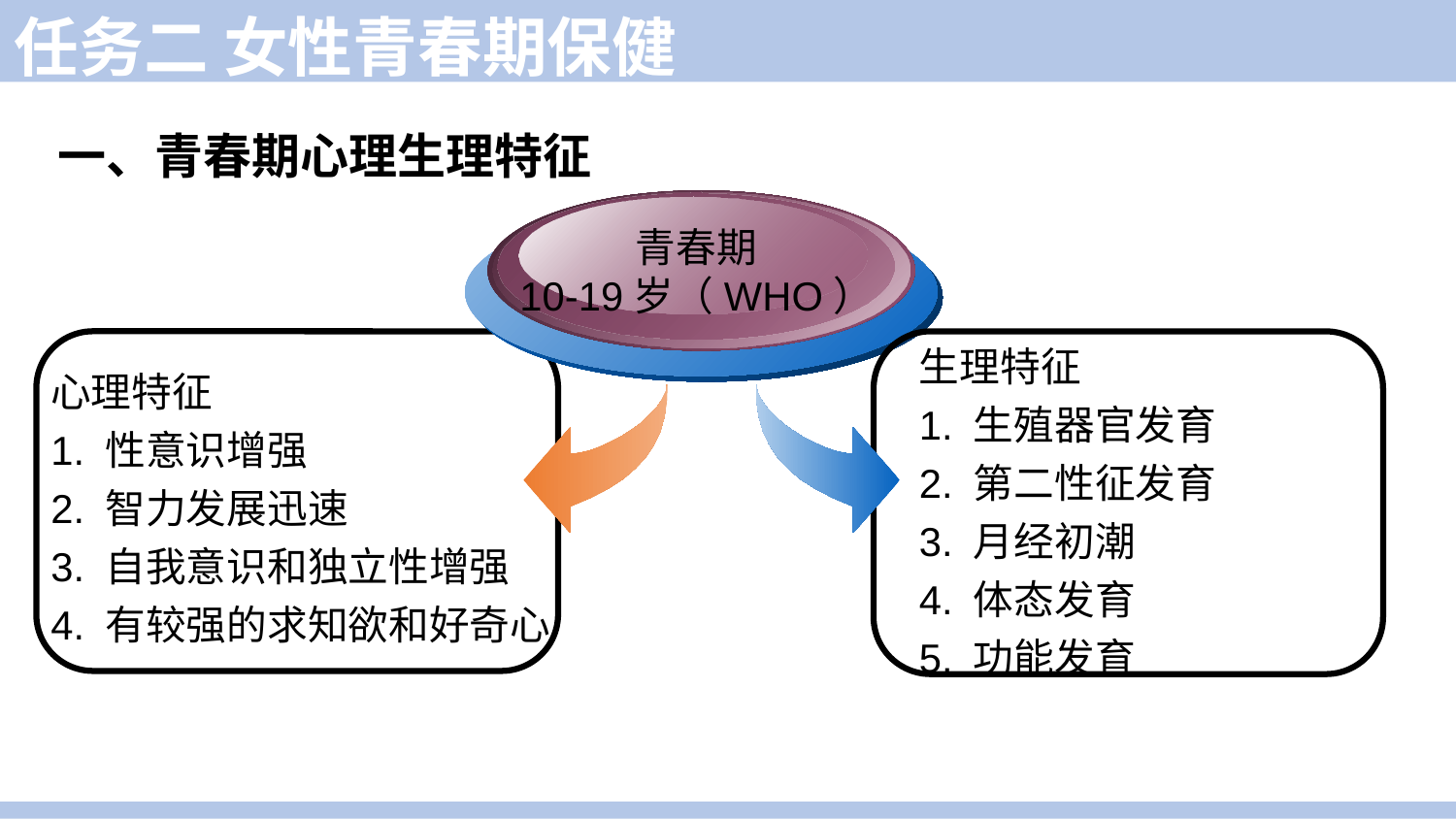

任务二 女性青春期保健
一、青春期心理生理特征

青春期
10-19岁（WHO）
生理特征
1. 生殖器官发育
2. 第二性征发育
3. 月经初潮
4. 体态发育
5. 功能发育

心理特征
1. 性意识增强
2. 智力发展迅速
3. 自我意识和独立性增强
4. 有较强的求知欲和好奇心